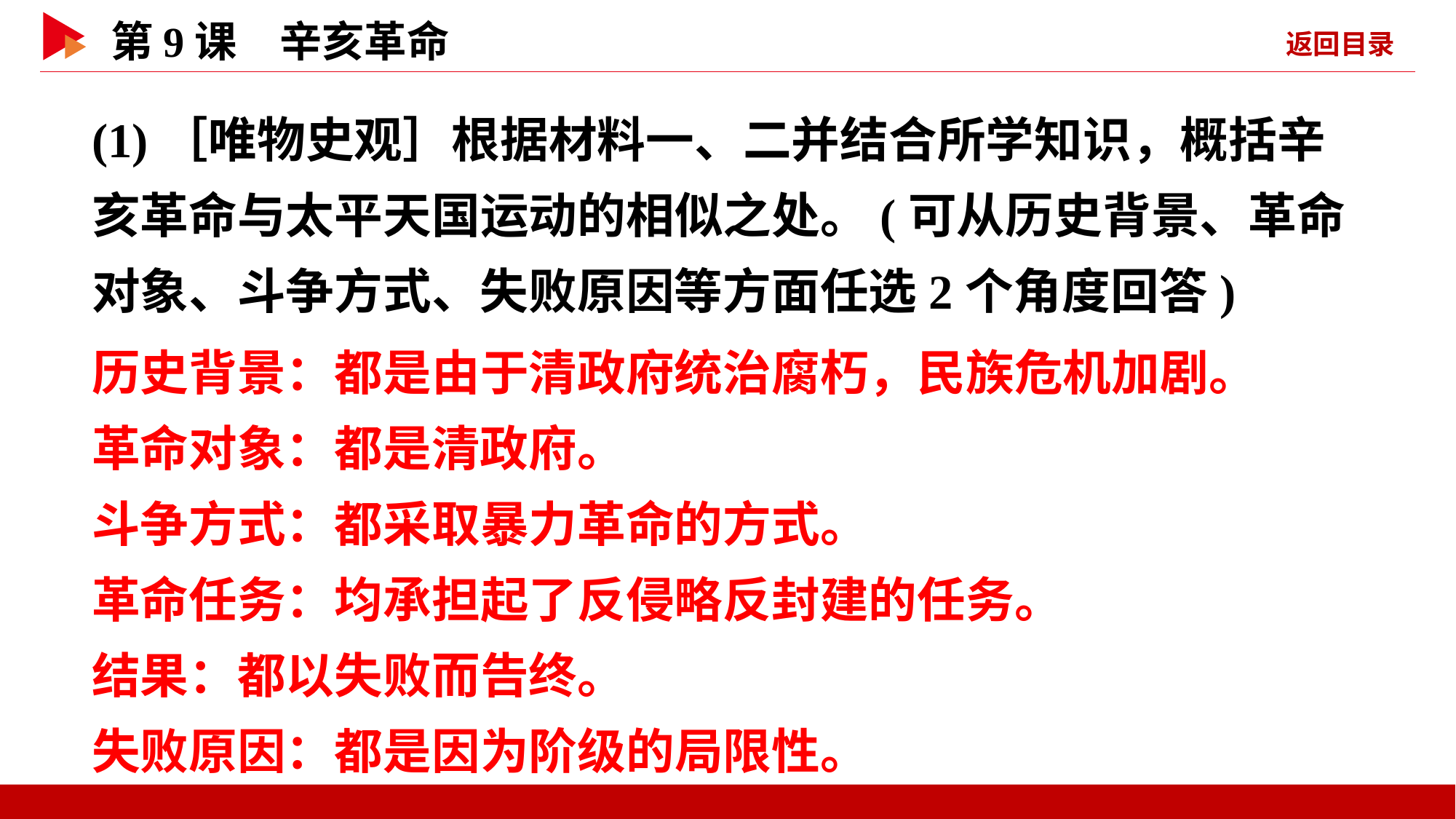

(1)［唯物史观］根据材料一、二并结合所学知识，概括辛亥革命与太平天国运动的相似之处。(可从历史背景、革命对象、斗争方式、失败原因等方面任选2个角度回答)
历史背景：都是由于清政府统治腐朽，民族危机加剧。
革命对象：都是清政府。
斗争方式：都采取暴力革命的方式。
革命任务：均承担起了反侵略反封建的任务。
结果：都以失败而告终。
失败原因：都是因为阶级的局限性。